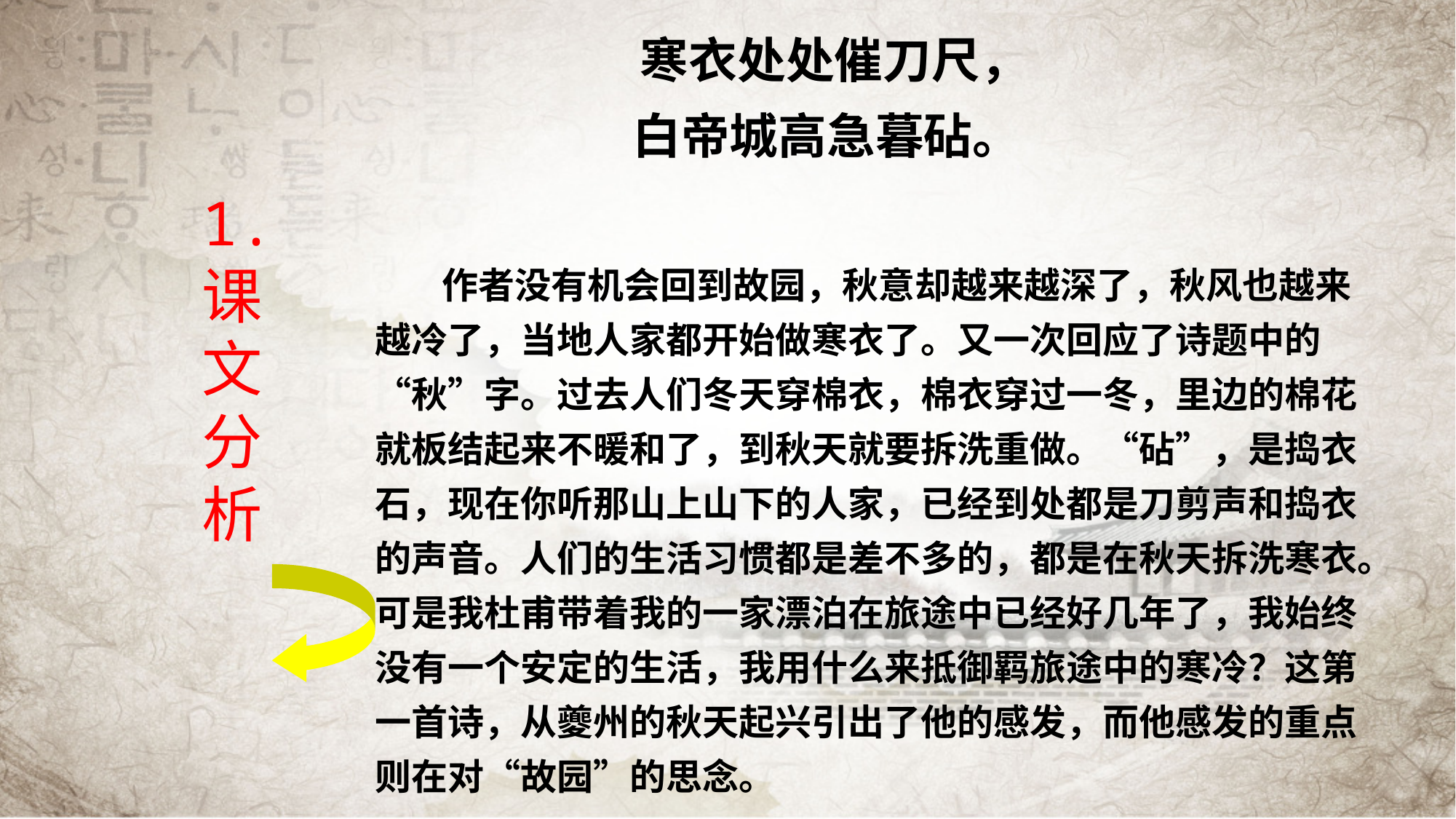

寒衣处处催刀尺，
白帝城高急暮砧。

                作者没有机会回到故园，秋意却越来越深了，秋风也越来越冷了，当地人家都开始做寒衣了。又一次回应了诗题中的“秋”字。过去人们冬天穿棉衣，棉衣穿过一冬，里边的棉花就板结起来不暖和了，到秋天就要拆洗重做。“砧”，是捣衣石，现在你听那山上山下的人家，已经到处都是刀剪声和捣衣的声音。人们的生活习惯都是差不多的，都是在秋天拆洗寒衣。可是我杜甫带着我的一家漂泊在旅途中已经好几年了，我始终没有一个安定的生活，我用什么来抵御羁旅途中的寒冷？这第一首诗，从夔州的秋天起兴引出了他的感发，而他感发的重点则在对“故园”的思念。
#
1.
课
文
分
析